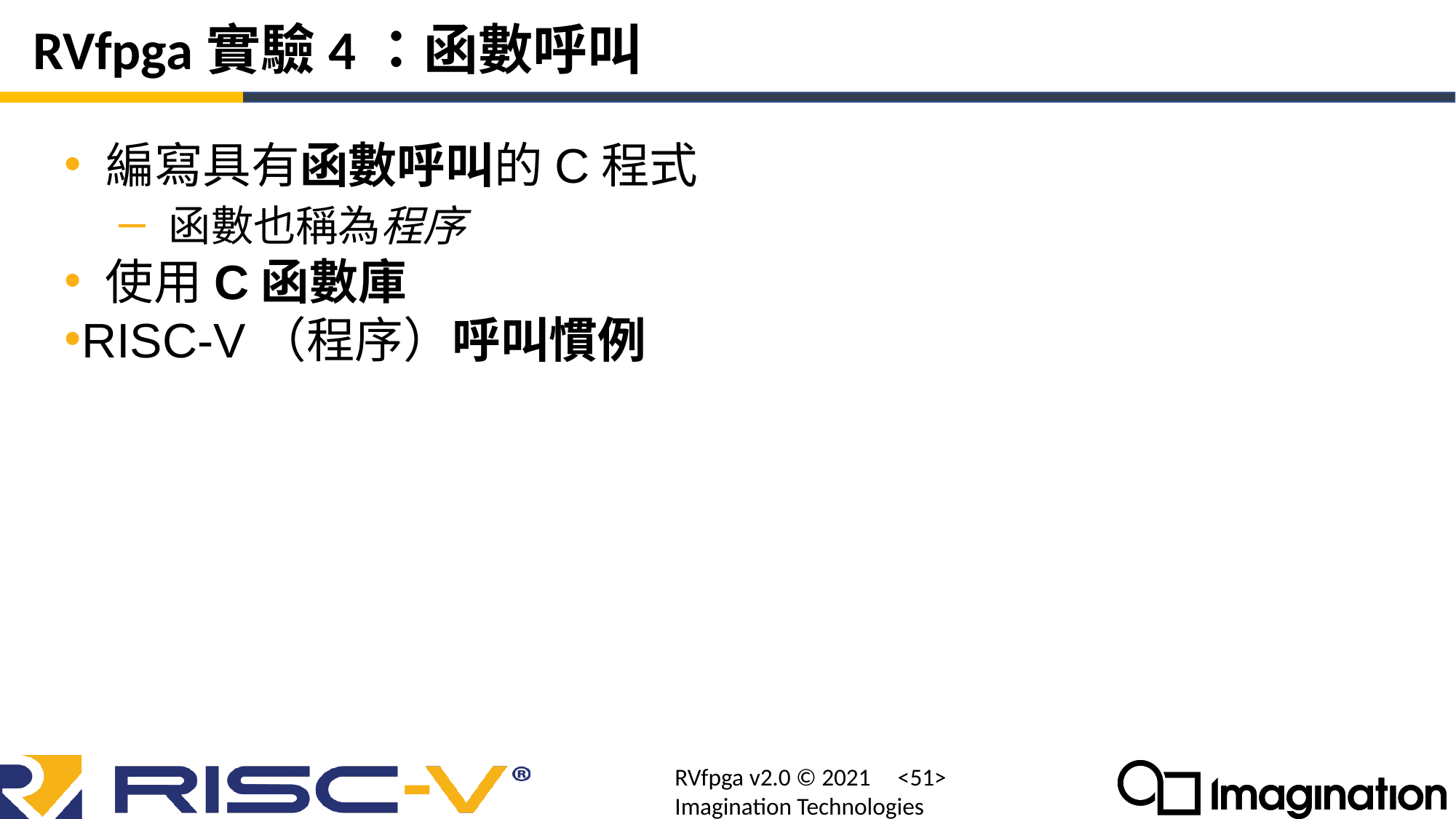

# RVfpga實驗4：函數呼叫
編寫具有函數呼叫的C程式
 函數也稱為程序
使用C函數庫
RISC-V（程序）呼叫慣例